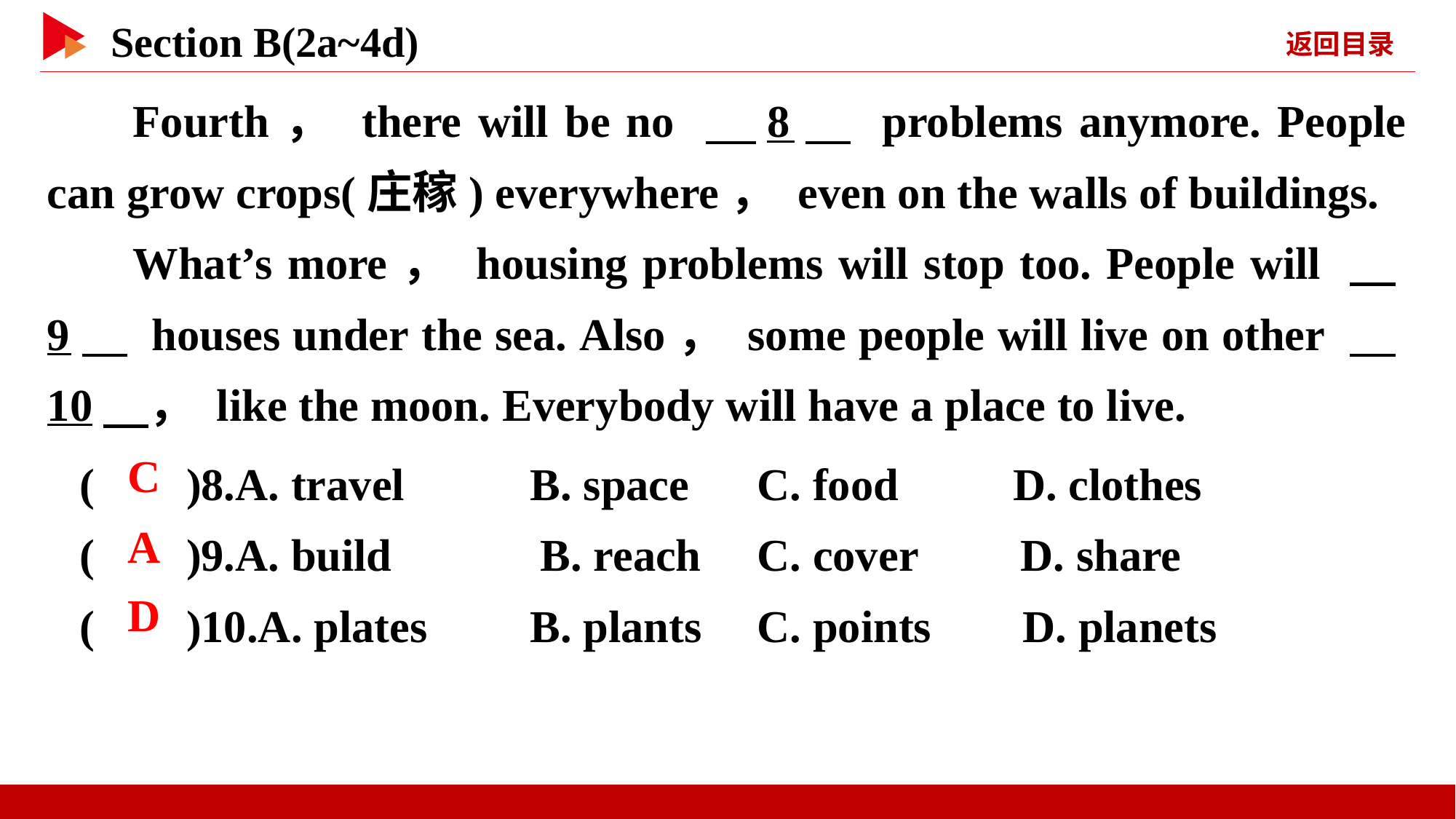

Fourth， there will be no 　8　 problems anymore. People can grow crops(庄稼) everywhere， even on the walls of buildings.
What’s more， housing problems will stop too. People will 　9　 houses under the sea. Also， some people will live on other 　10　， like the moon. Everybody will have a place to live.
(        )8.A. travel           B. space	  C. food          D. clothes
(        )9.A. build             B. reach	  C. cover         D. share
(        )10.A. plates         B. plants	  C. points        D. planets
   C
   A
   D